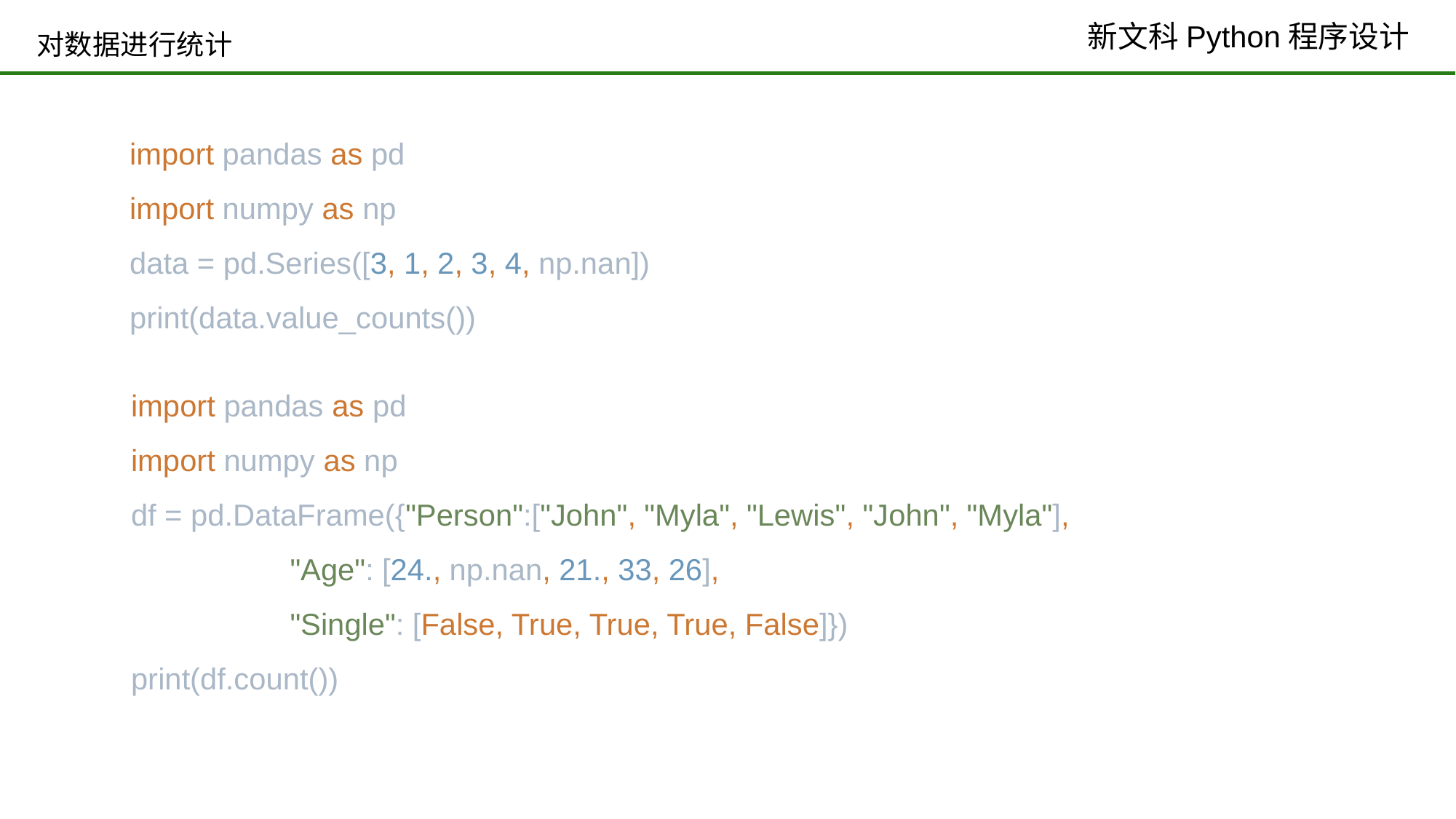

# 对数据进行统计
import pandas as pd
import numpy as np
data = pd.Series([3, 1, 2, 3, 4, np.nan])
print(data.value_counts())
import pandas as pd
import numpy as np
df = pd.DataFrame({"Person":["John", "Myla", "Lewis", "John", "Myla"],
                   "Age": [24., np.nan, 21., 33, 26],
                   "Single": [False, True, True, True, False]})
print(df.count())